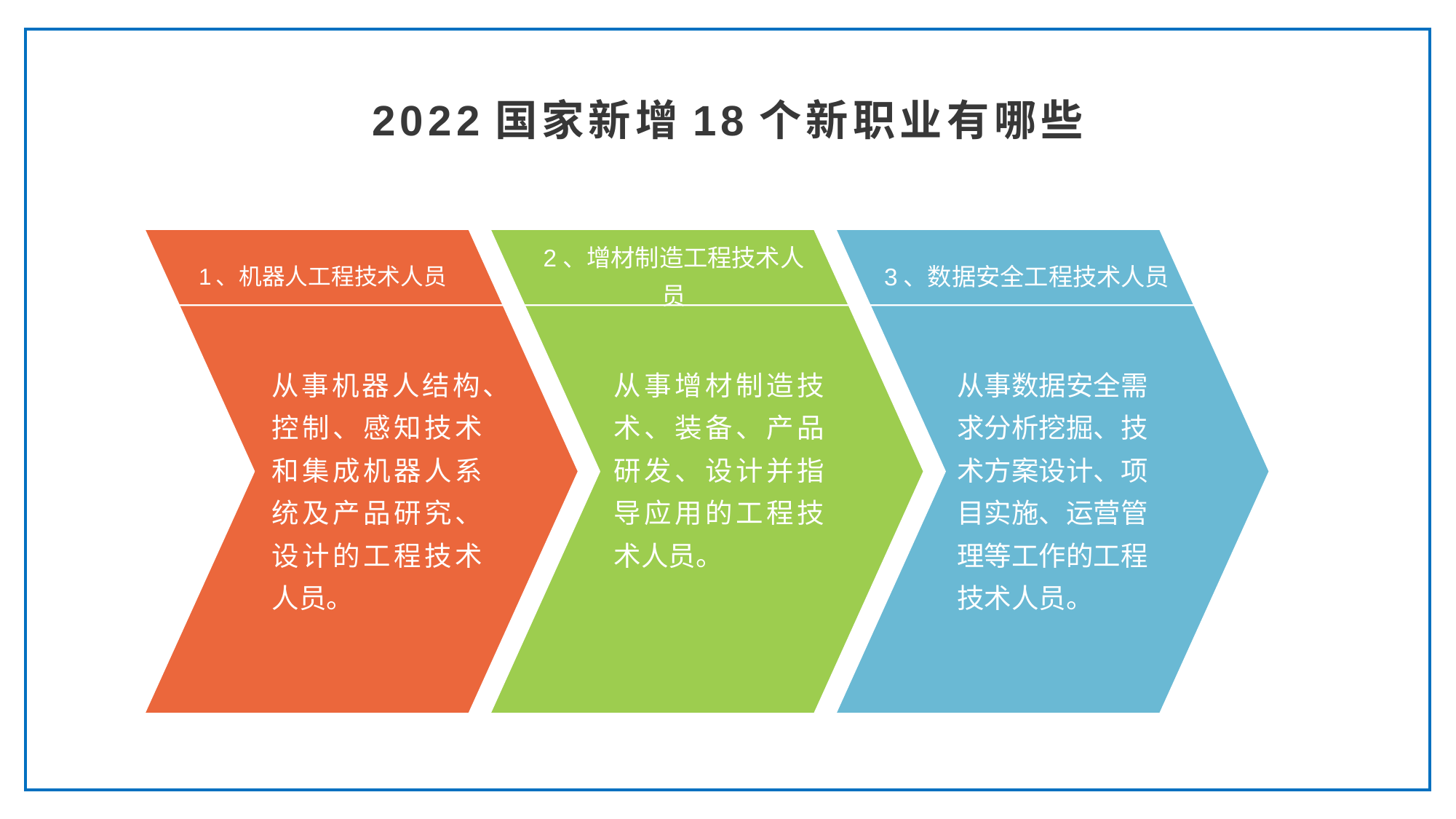

2022国家新增18个新职业有哪些

1、机器人工程技术人员
2、增材制造工程技术人员
3、数据安全工程技术人员
从事机器人结构、控制、感知技术和集成机器人系统及产品研究、设计的工程技术人员。
从事增材制造技术、装备、产品研发、设计并指导应用的工程技术人员。
从事数据安全需求分析挖掘、技术方案设计、项目实施、运营管理等工作的工程技术人员。